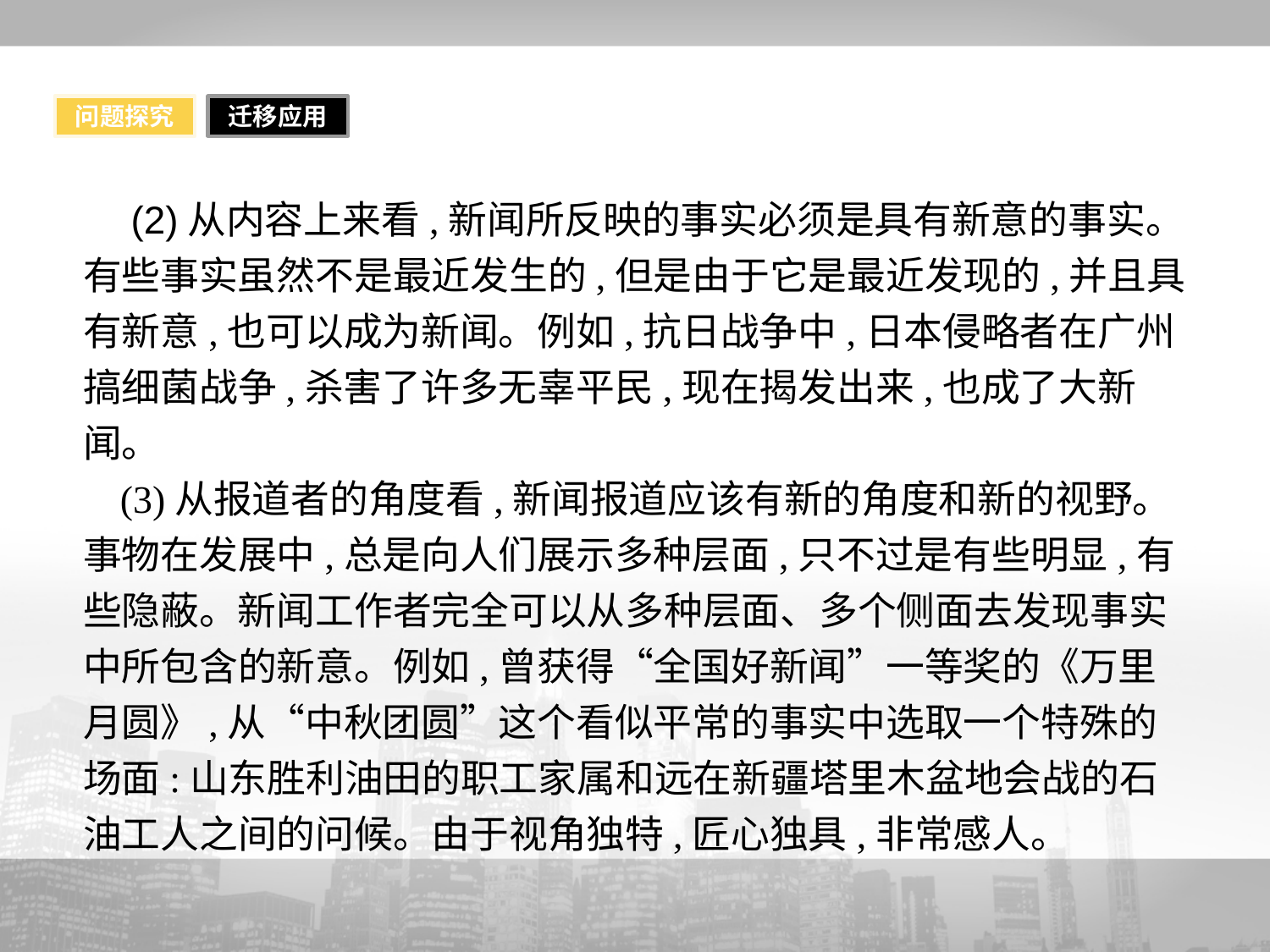

问题探究
迁移应用
 (2)从内容上来看,新闻所反映的事实必须是具有新意的事实。有些事实虽然不是最近发生的,但是由于它是最近发现的,并且具有新意,也可以成为新闻。例如,抗日战争中,日本侵略者在广州搞细菌战争,杀害了许多无辜平民,现在揭发出来,也成了大新闻。
(3)从报道者的角度看,新闻报道应该有新的角度和新的视野。事物在发展中,总是向人们展示多种层面,只不过是有些明显,有些隐蔽。新闻工作者完全可以从多种层面、多个侧面去发现事实中所包含的新意。例如,曾获得“全国好新闻”一等奖的《万里月圆》,从“中秋团圆”这个看似平常的事实中选取一个特殊的场面:山东胜利油田的职工家属和远在新疆塔里木盆地会战的石油工人之间的问候。由于视角独特,匠心独具,非常感人。